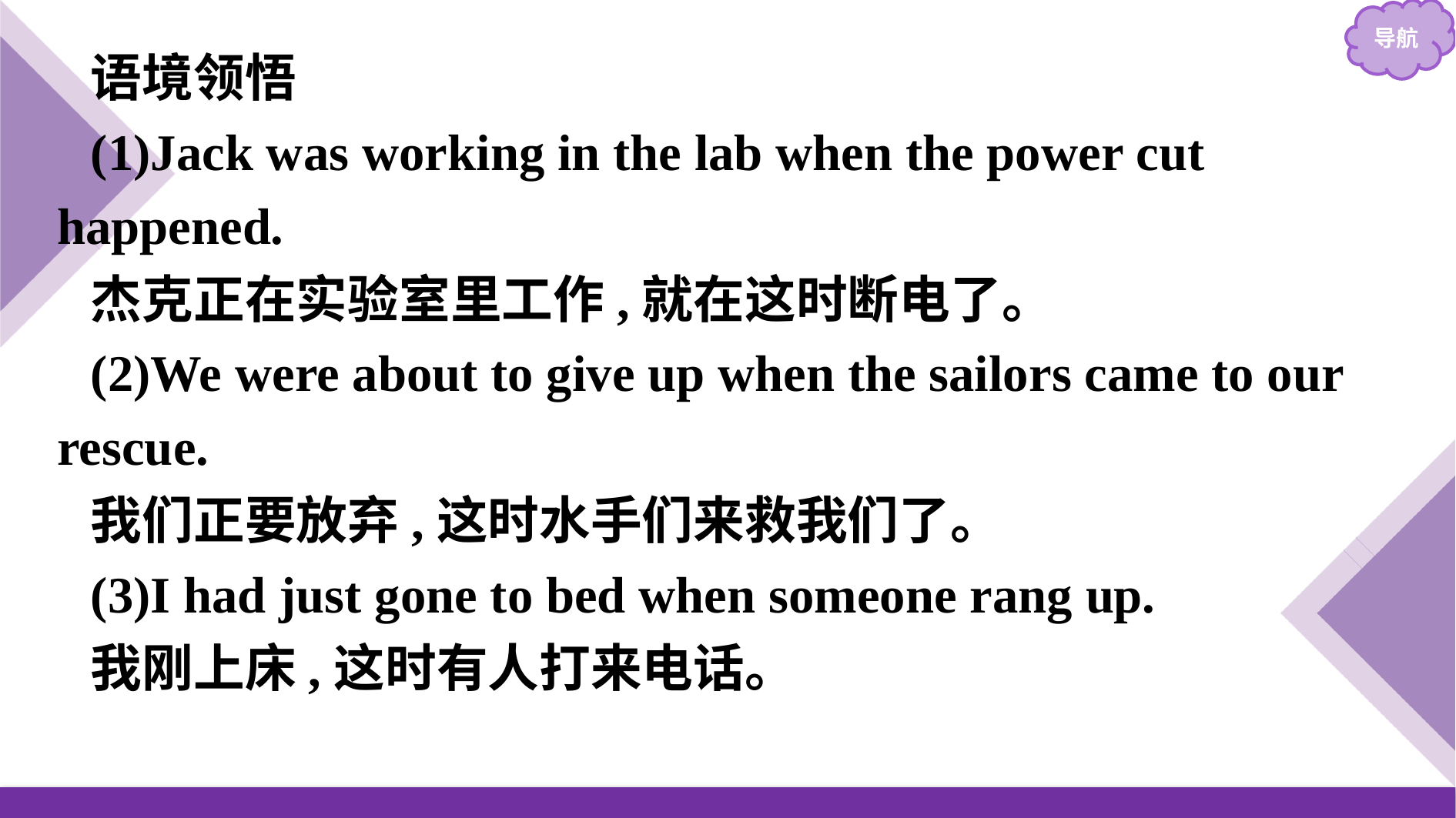

语境领悟
(1)Jack was working in the lab when the power cut happened.
杰克正在实验室里工作,就在这时断电了。
(2)We were about to give up when the sailors came to our rescue.
我们正要放弃,这时水手们来救我们了。
(3)I had just gone to bed when someone rang up.
我刚上床,这时有人打来电话。